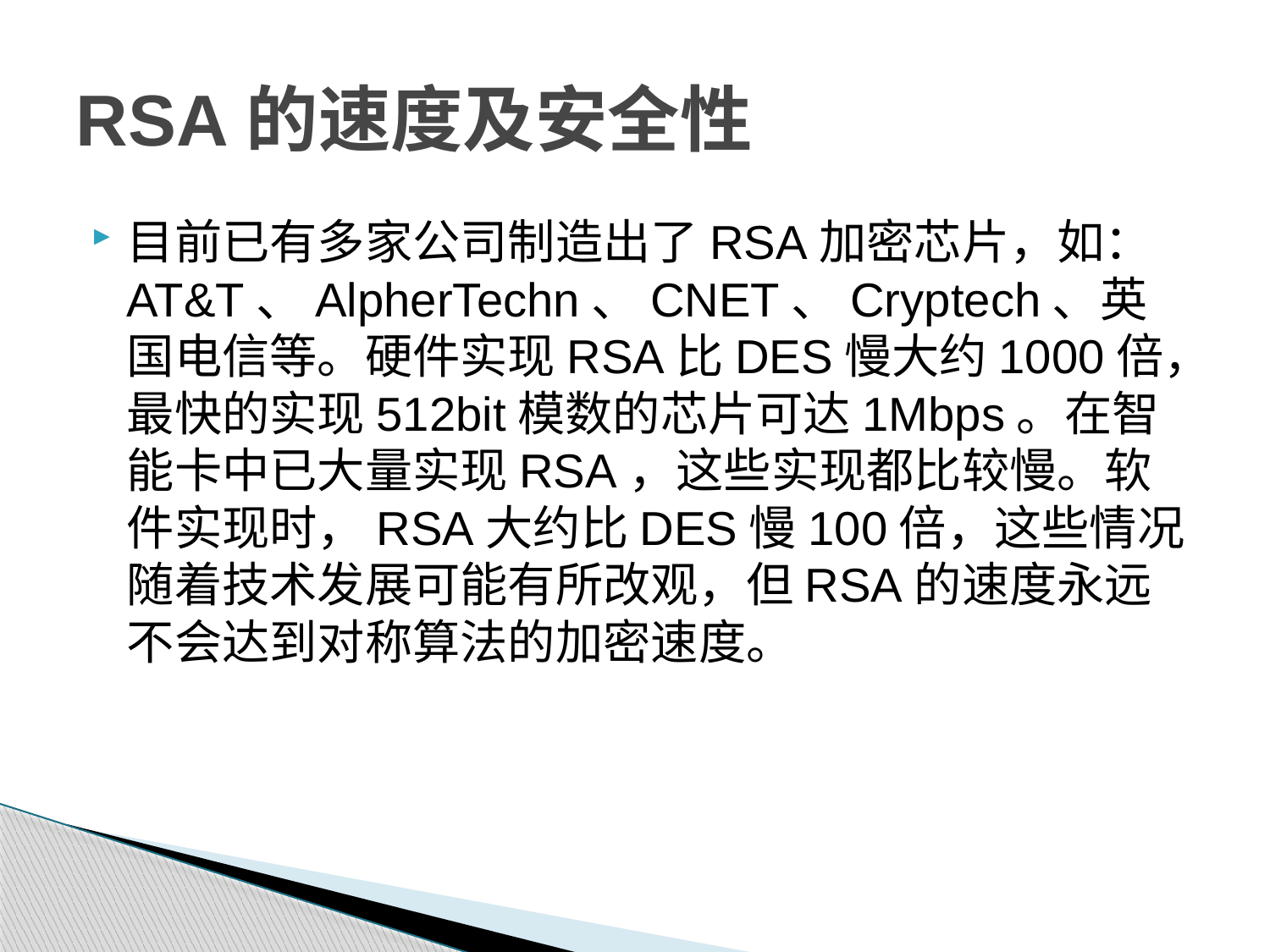

# RSA的速度及安全性
目前已有多家公司制造出了RSA加密芯片，如：AT&T、AlpherTechn、CNET、Cryptech、英国电信等。硬件实现RSA比DES慢大约1000倍，最快的实现512bit模数的芯片可达1Mbps。在智能卡中已大量实现RSA，这些实现都比较慢。软件实现时，RSA大约比DES慢100倍，这些情况随着技术发展可能有所改观，但RSA的速度永远不会达到对称算法的加密速度。